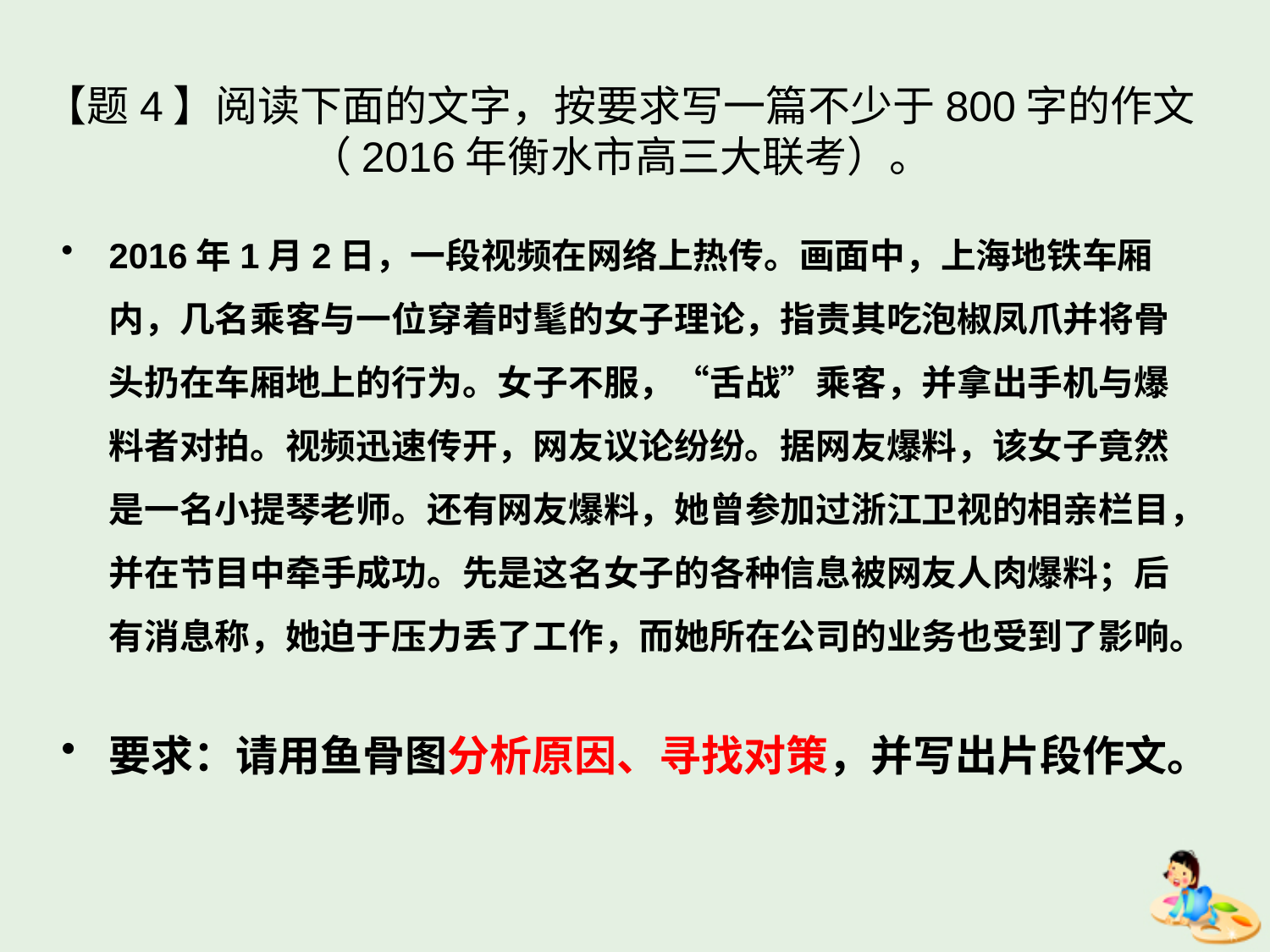

# 【题4】阅读下面的文字，按要求写一篇不少于800字的作文（2016年衡水市高三大联考）。
2016年1月2日，一段视频在网络上热传。画面中，上海地铁车厢内，几名乘客与一位穿着时髦的女子理论，指责其吃泡椒凤爪并将骨头扔在车厢地上的行为。女子不服，“舌战”乘客，并拿出手机与爆料者对拍。视频迅速传开，网友议论纷纷。据网友爆料，该女子竟然是一名小提琴老师。还有网友爆料，她曾参加过浙江卫视的相亲栏目，并在节目中牵手成功。先是这名女子的各种信息被网友人肉爆料；后有消息称，她迫于压力丢了工作，而她所在公司的业务也受到了影响。
要求：请用鱼骨图分析原因、寻找对策，并写出片段作文。